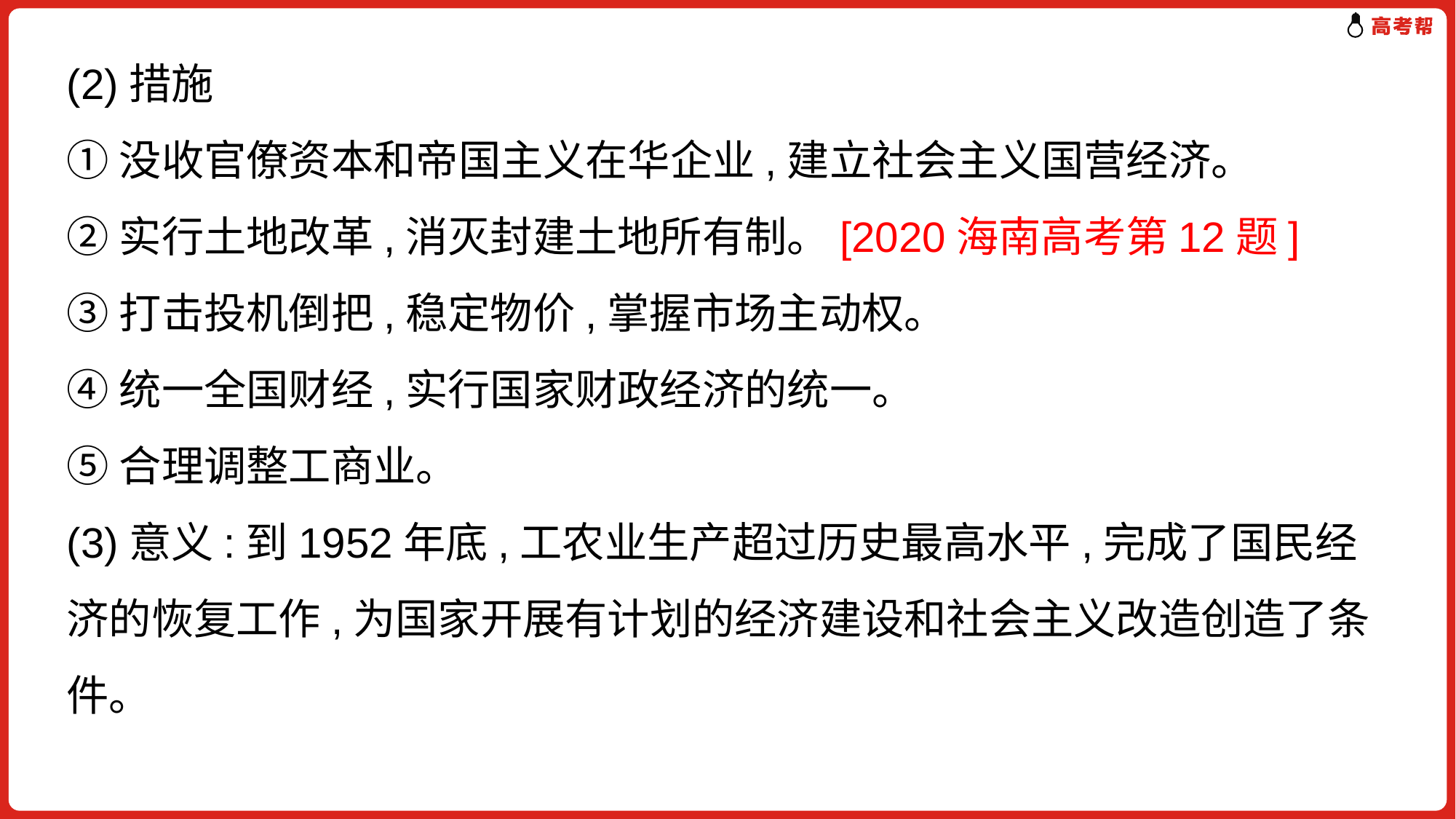

(2)措施
①没收官僚资本和帝国主义在华企业,建立社会主义国营经济。
②实行土地改革,消灭封建土地所有制。[2020海南高考第12题]
③打击投机倒把,稳定物价,掌握市场主动权。
④统一全国财经,实行国家财政经济的统一。
⑤合理调整工商业。
(3)意义:到1952年底,工农业生产超过历史最高水平,完成了国民经济的恢复工作,为国家开展有计划的经济建设和社会主义改造创造了条件。